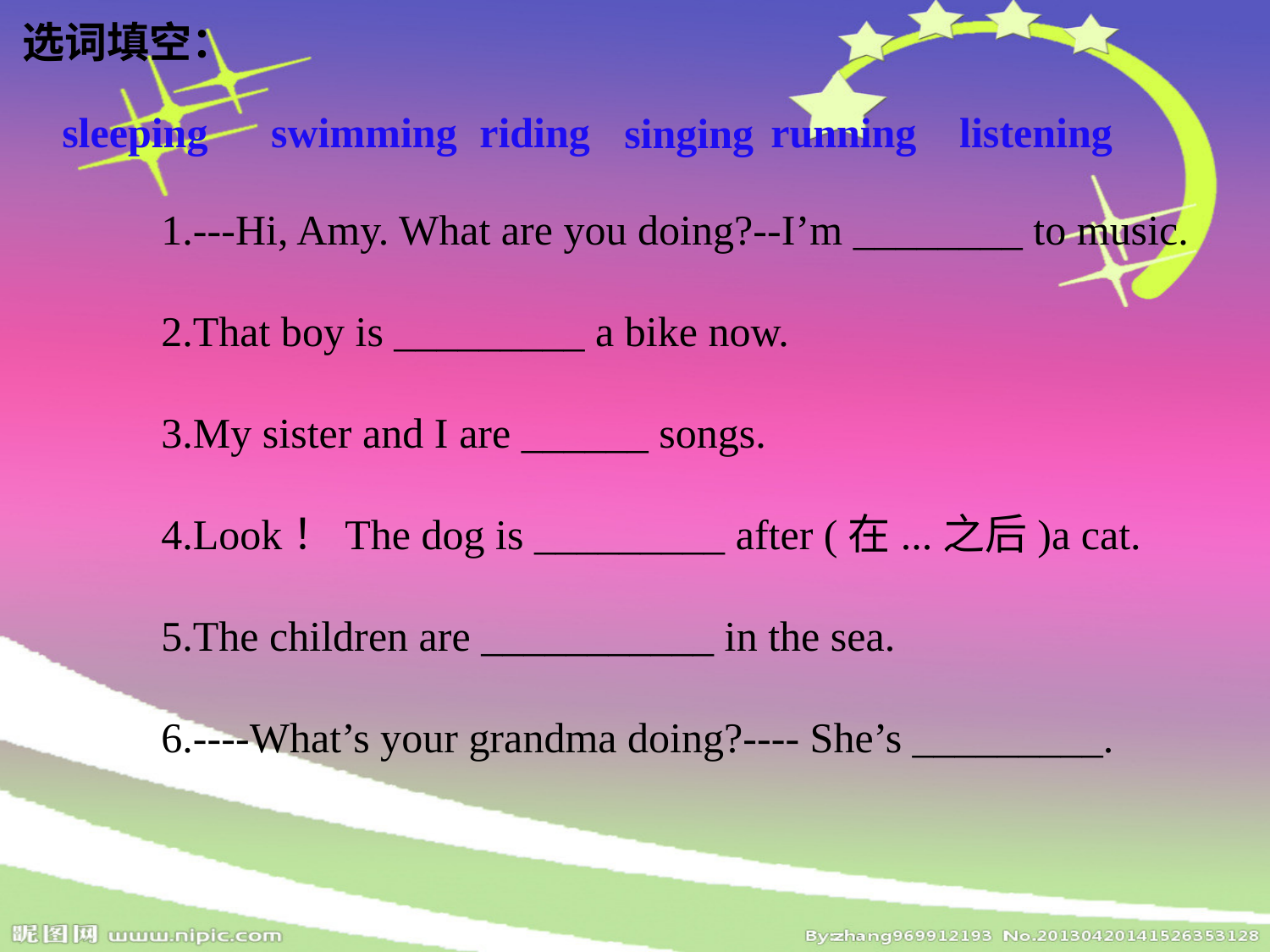

选词填空：
  singing
sleeping
 swimming
 riding
running
listening

1.---Hi, Amy. What are you doing?--I’m ________ to music.

2.That boy is _________ a bike now.

3.My sister and I are ______ songs.

4.Look！The dog is _________ after (在...之后)a cat.

5.The children are ___________ in the sea.

6.----What’s your grandma doing?---- She’s _________.